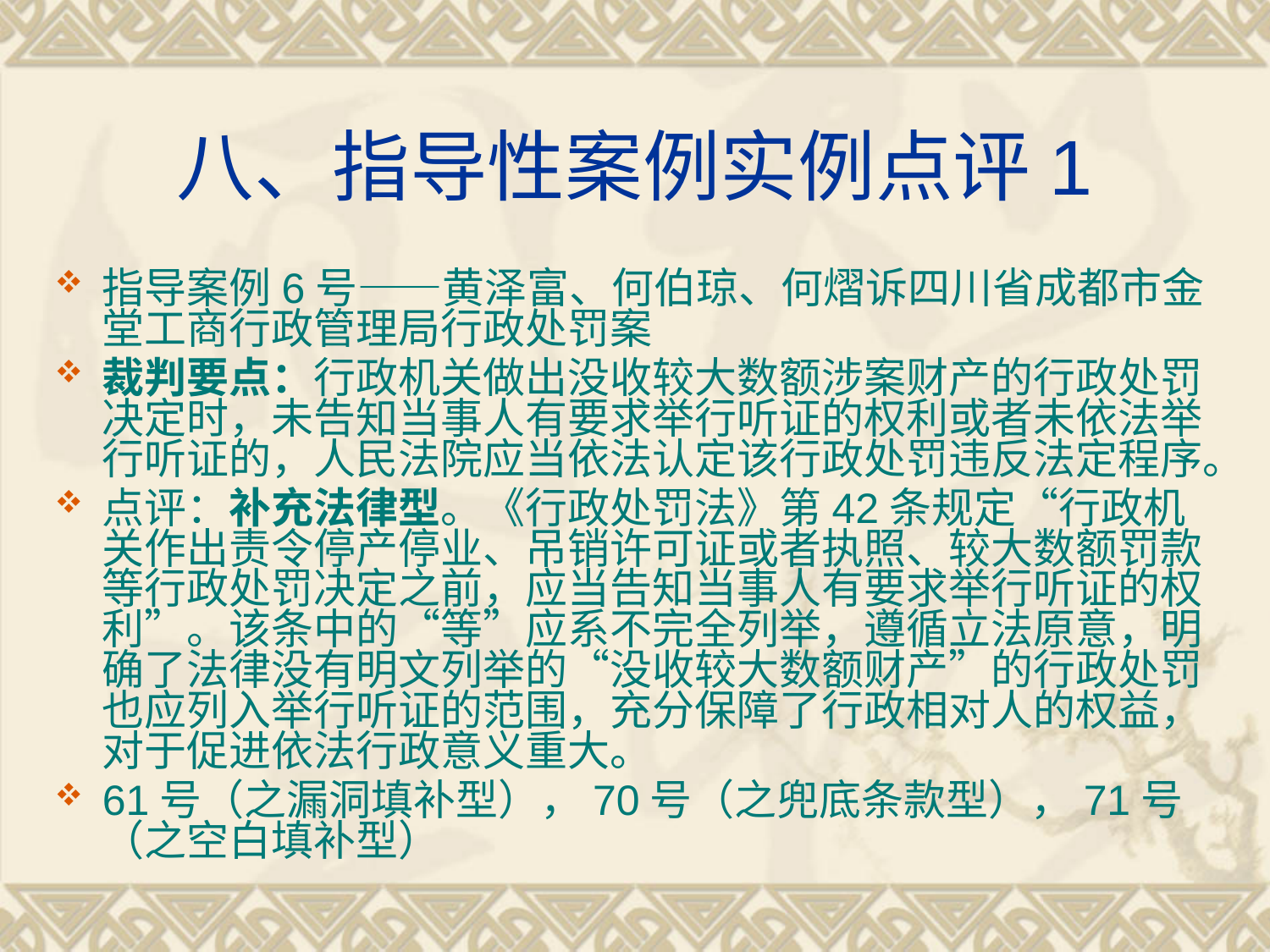

# 八、指导性案例实例点评1
指导案例6号——黄泽富、何伯琼、何熠诉四川省成都市金堂工商行政管理局行政处罚案
裁判要点：行政机关做出没收较大数额涉案财产的行政处罚决定时，未告知当事人有要求举行听证的权利或者未依法举行听证的，人民法院应当依法认定该行政处罚违反法定程序。
点评：补充法律型。《行政处罚法》第42条规定“行政机关作出责令停产停业、吊销许可证或者执照、较大数额罚款等行政处罚决定之前，应当告知当事人有要求举行听证的权利”。该条中的“等”应系不完全列举，遵循立法原意，明确了法律没有明文列举的“没收较大数额财产”的行政处罚也应列入举行听证的范围，充分保障了行政相对人的权益，对于促进依法行政意义重大。
61号（之漏洞填补型），70号（之兜底条款型），71号（之空白填补型）